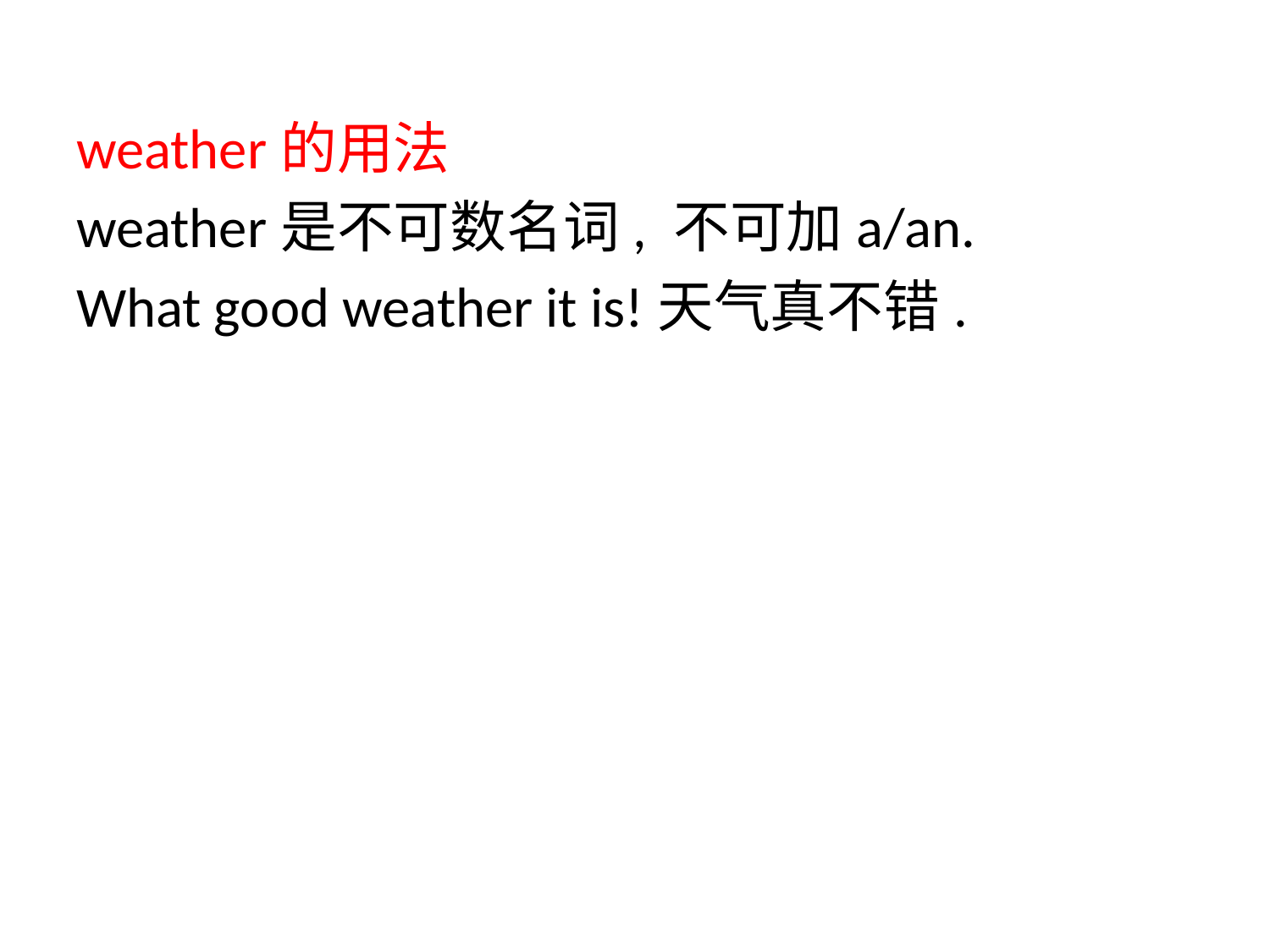

weather的用法
weather是不可数名词, 不可加a/an.
What good weather it is!天气真不错.

Z.x.x.k